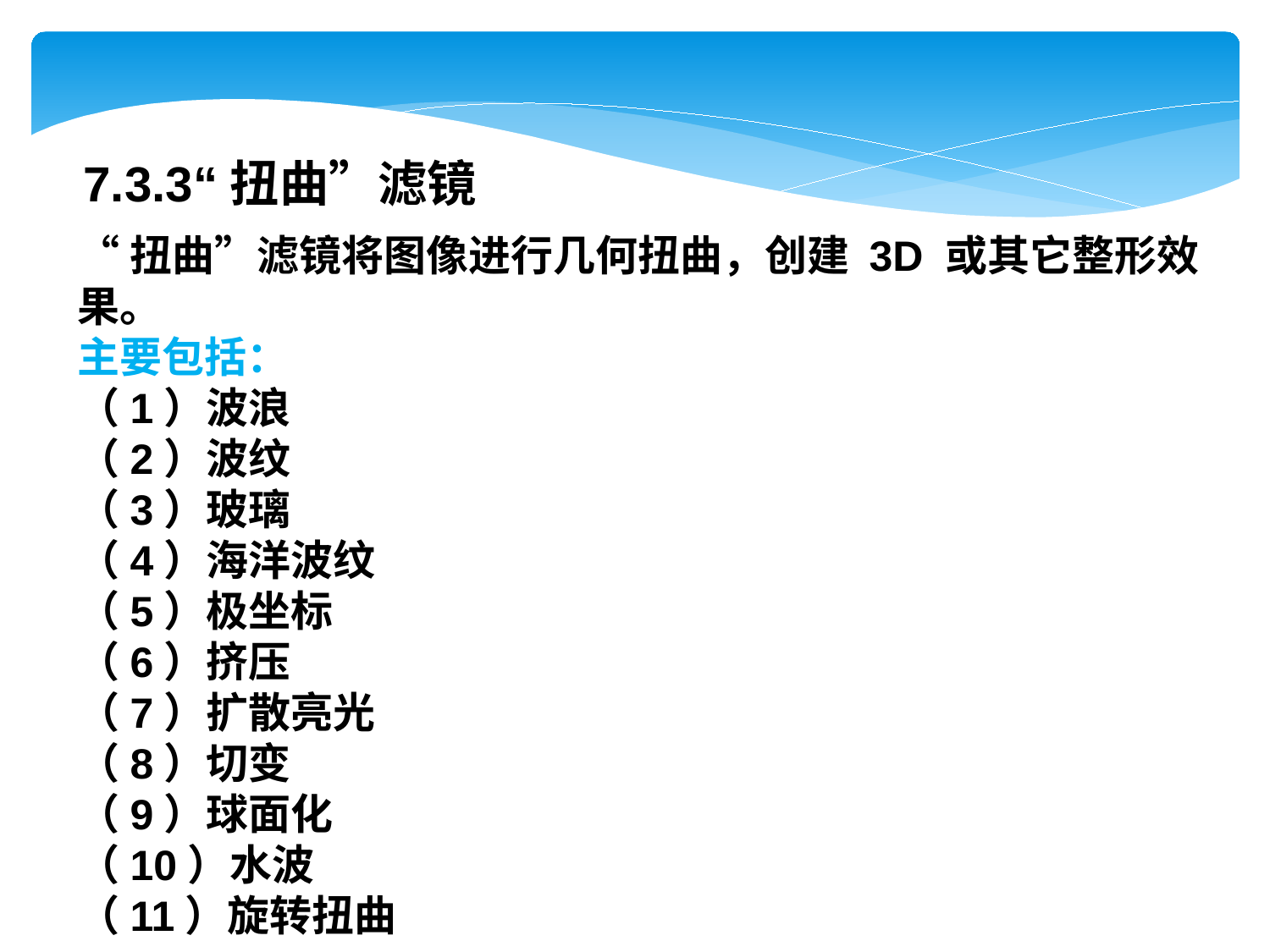

7.3.3“扭曲”滤镜
“扭曲”滤镜将图像进行几何扭曲，创建 3D 或其它整形效果。
主要包括：
（1）波浪
（2）波纹
（3）玻璃
（4）海洋波纹
（5）极坐标
（6）挤压
（7）扩散亮光
（8）切变
（9）球面化
（10）水波
（11）旋转扭曲